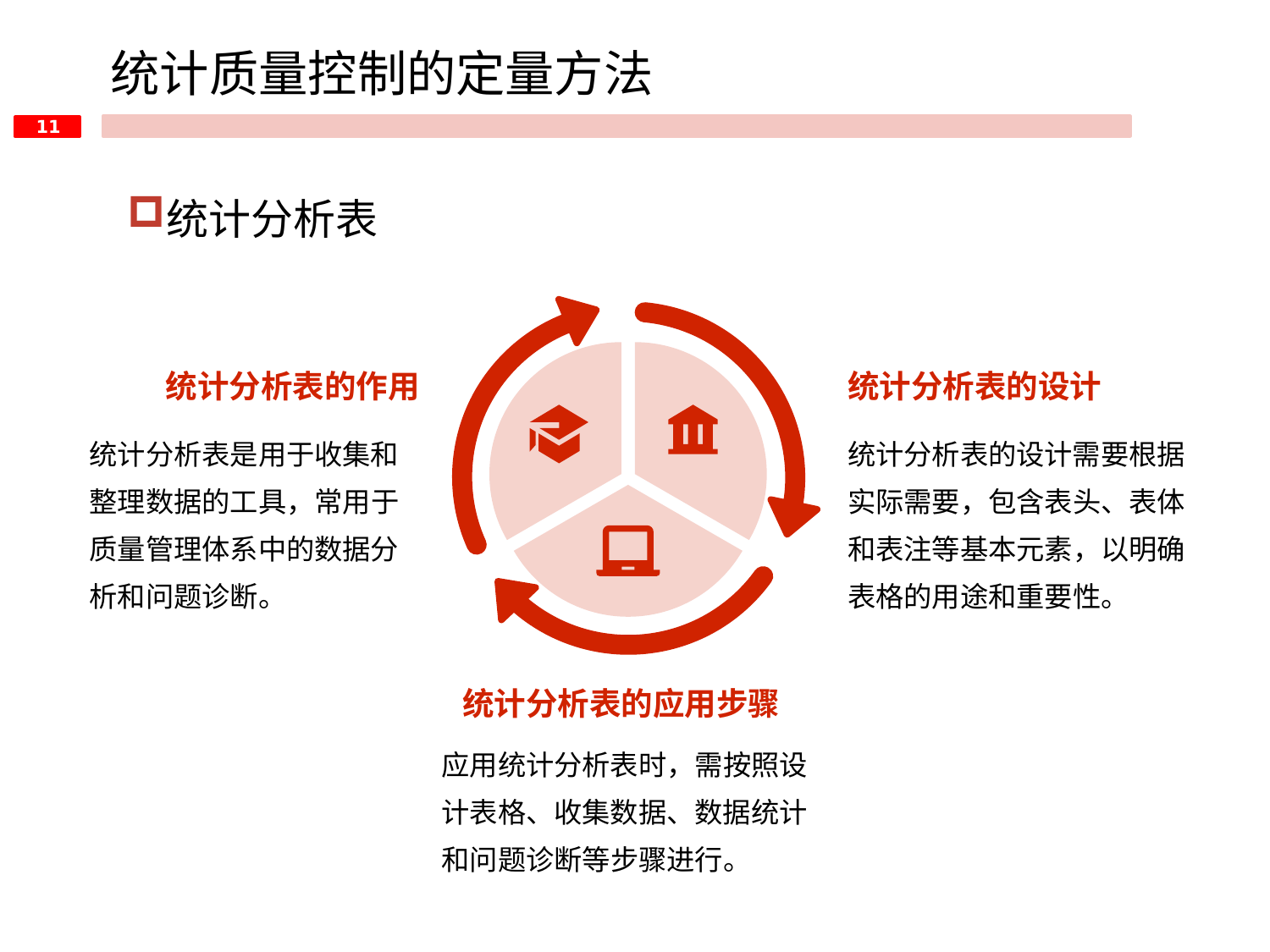

统计质量控制的定量方法
11

统计分析表

统计分析表的作用
统计分析表的设计

统计分析表是用于收集和整理数据的工具，常用于质量管理体系中的数据分析和问题诊断。
统计分析表的设计需要根据实际需要，包含表头、表体和表注等基本元素，以明确表格的用途和重要性。

统计分析表的应用步骤
应用统计分析表时，需按照设计表格、收集数据、数据统计和问题诊断等步骤进行。